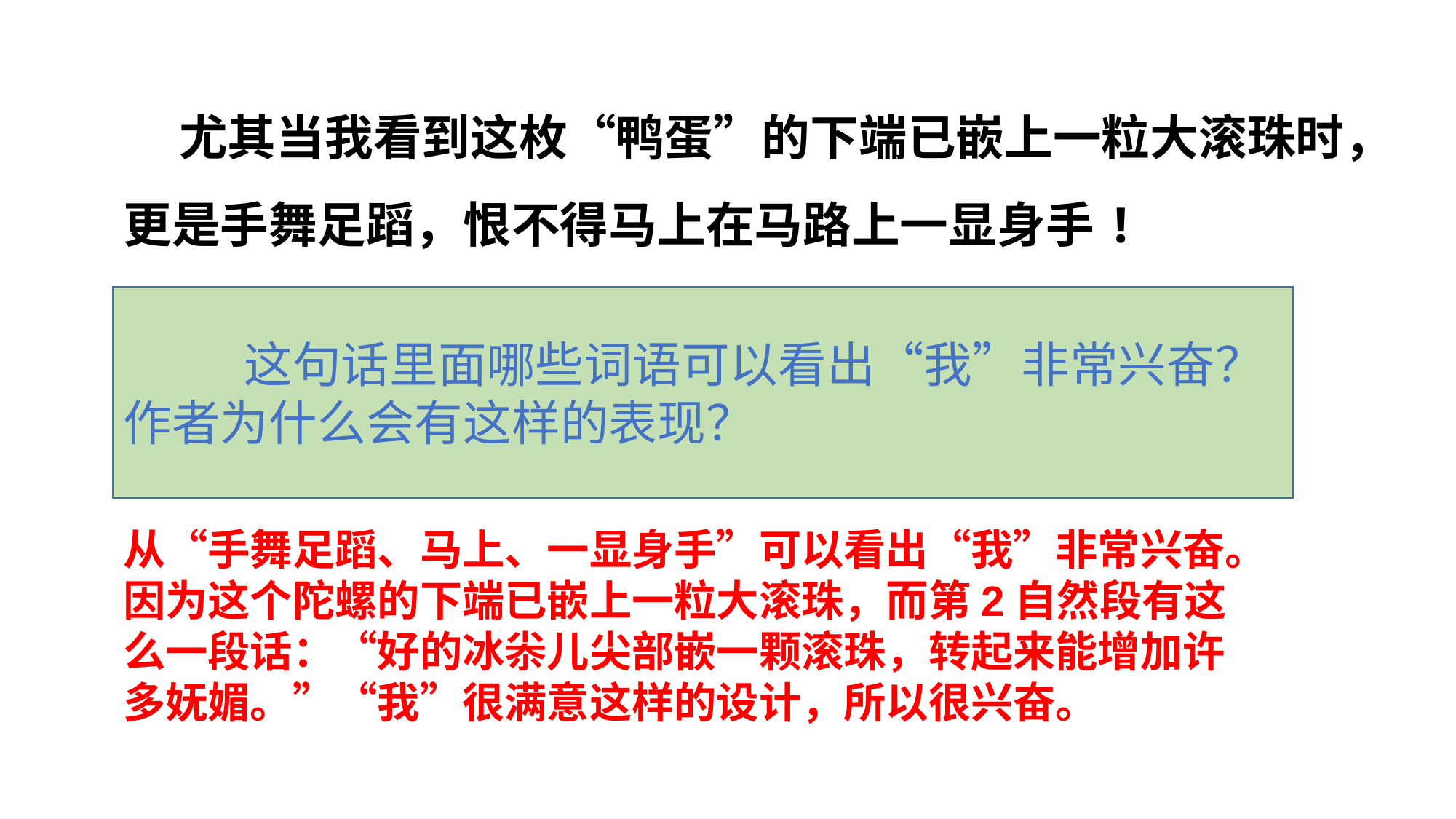

尤其当我看到这枚“鸭蛋”的下端已嵌上一粒大滚珠时，更是手舞足蹈，恨不得马上在马路上一显身手!
          这句话里面哪些词语可以看出“我”非常兴奋？作者为什么会有这样的表现？
从“手舞足蹈、马上、一显身手”可以看出“我”非常兴奋。因为这个陀螺的下端已嵌上一粒大滚珠，而第2自然段有这么一段话：“好的冰尜儿尖部嵌一颗滚珠，转起来能增加许多妩媚。”“我”很满意这样的设计，所以很兴奋。